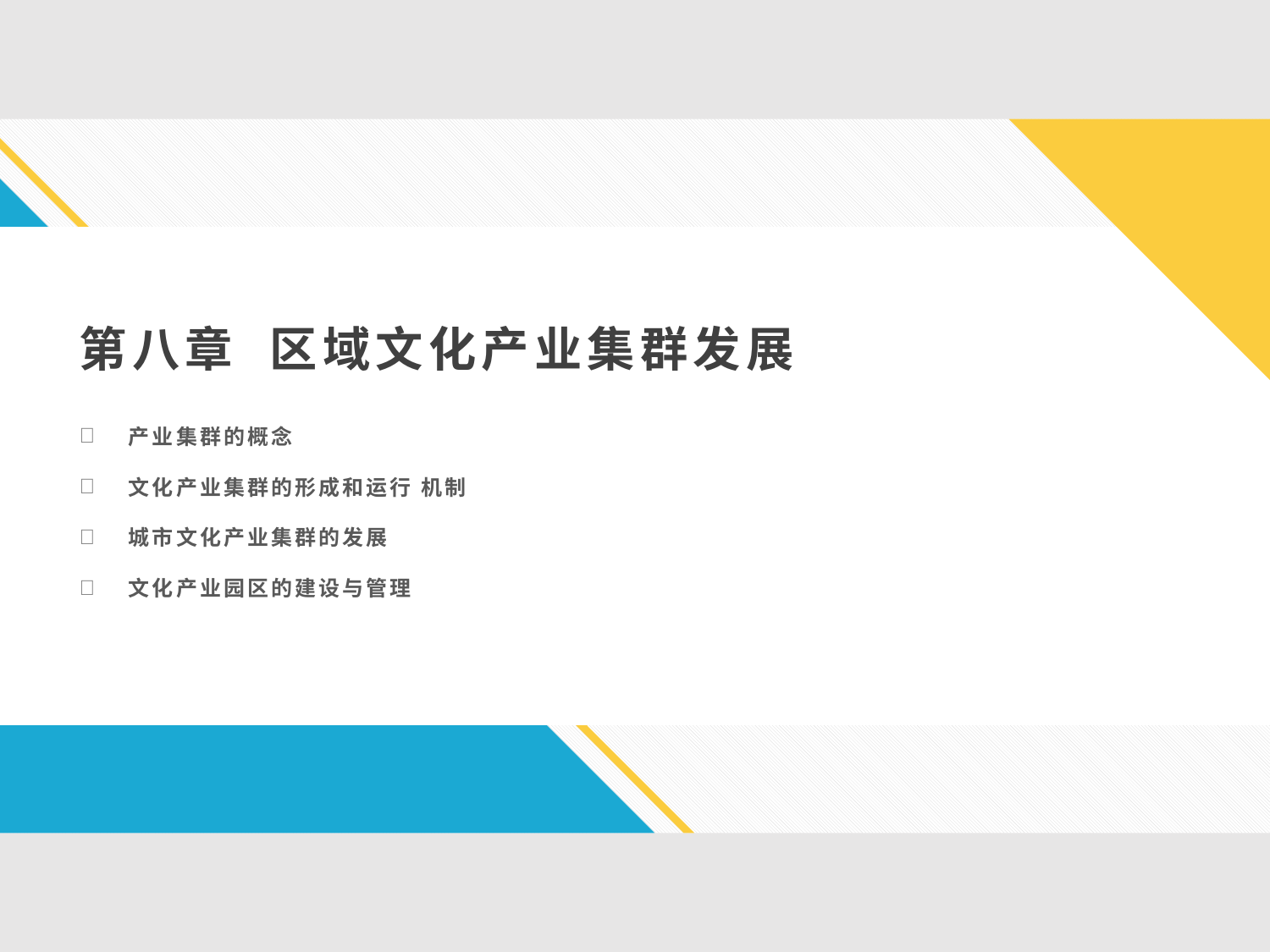

第八章  区域文化产业集群发展
产业集群的概念
文化产业集群的形成和运行 机制
城市文化产业集群的发展
文化产业园区的建设与管理